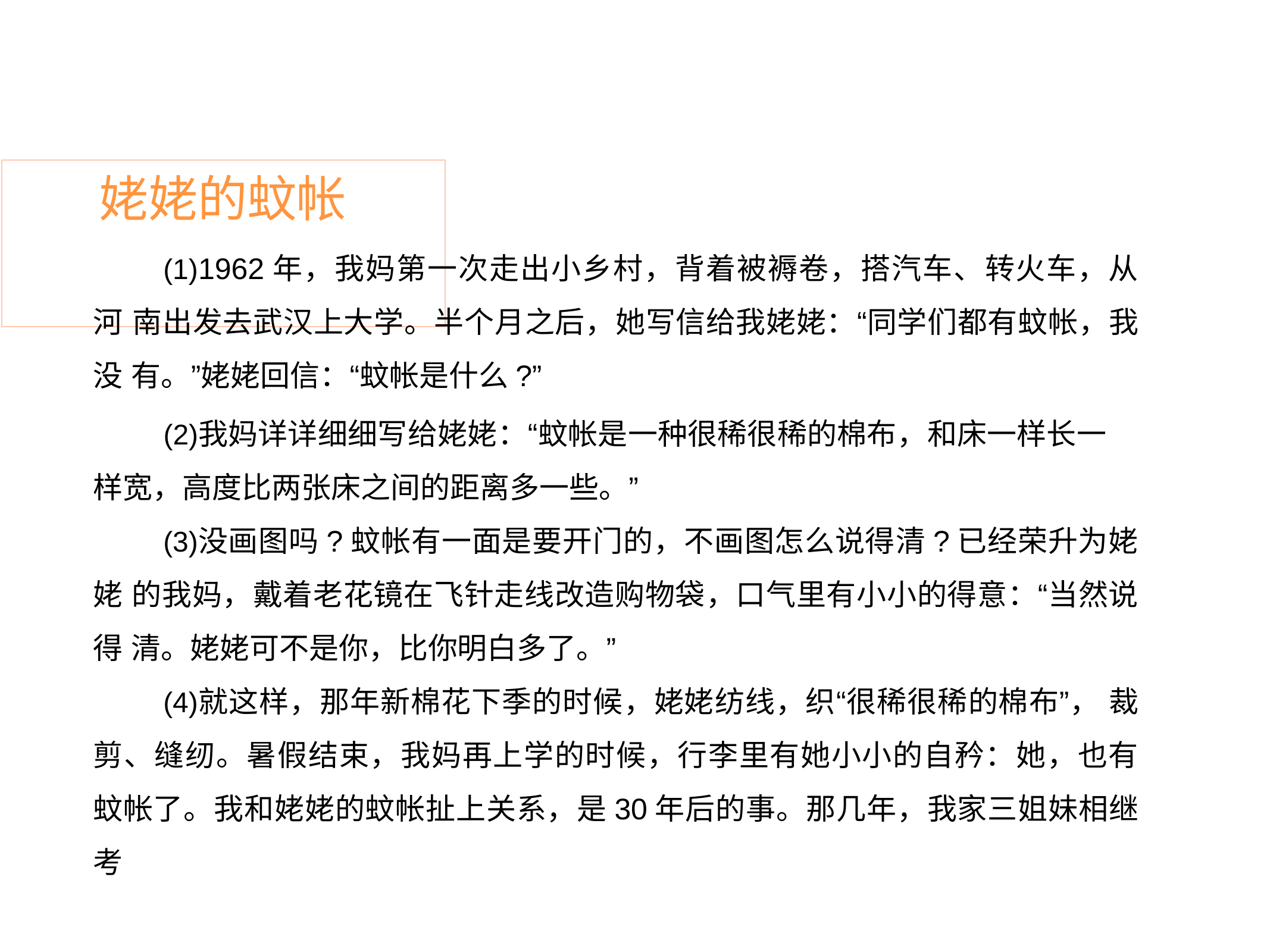

# 姥姥的蚊帐
1962年，我妈第一次走出小乡村，背着被褥卷，搭汽车、转火车，从河 南出发去武汉上大学。半个月之后，她写信给我姥姥：“同学们都有蚊帐，我没 有。”姥姥回信：“蚊帐是什么?”
我妈详详细细写给姥姥：“蚊帐是一种很稀很稀的棉布，和床一样长一 样宽，高度比两张床之间的距离多一些。”
没画图吗?蚊帐有一面是要开门的，不画图怎么说得清?已经荣升为姥姥 的我妈，戴着老花镜在飞针走线改造购物袋，口气里有小小的得意：“当然说得 清。姥姥可不是你，比你明白多了。”
就这样，那年新棉花下季的时候，姥姥纺线，织“很稀很稀的棉布”， 裁剪、缝纫。暑假结束，我妈再上学的时候，行李里有她小小的自矜：她，也有 蚊帐了。我和姥姥的蚊帐扯上关系，是30年后的事。那几年，我家三姐妹相继考